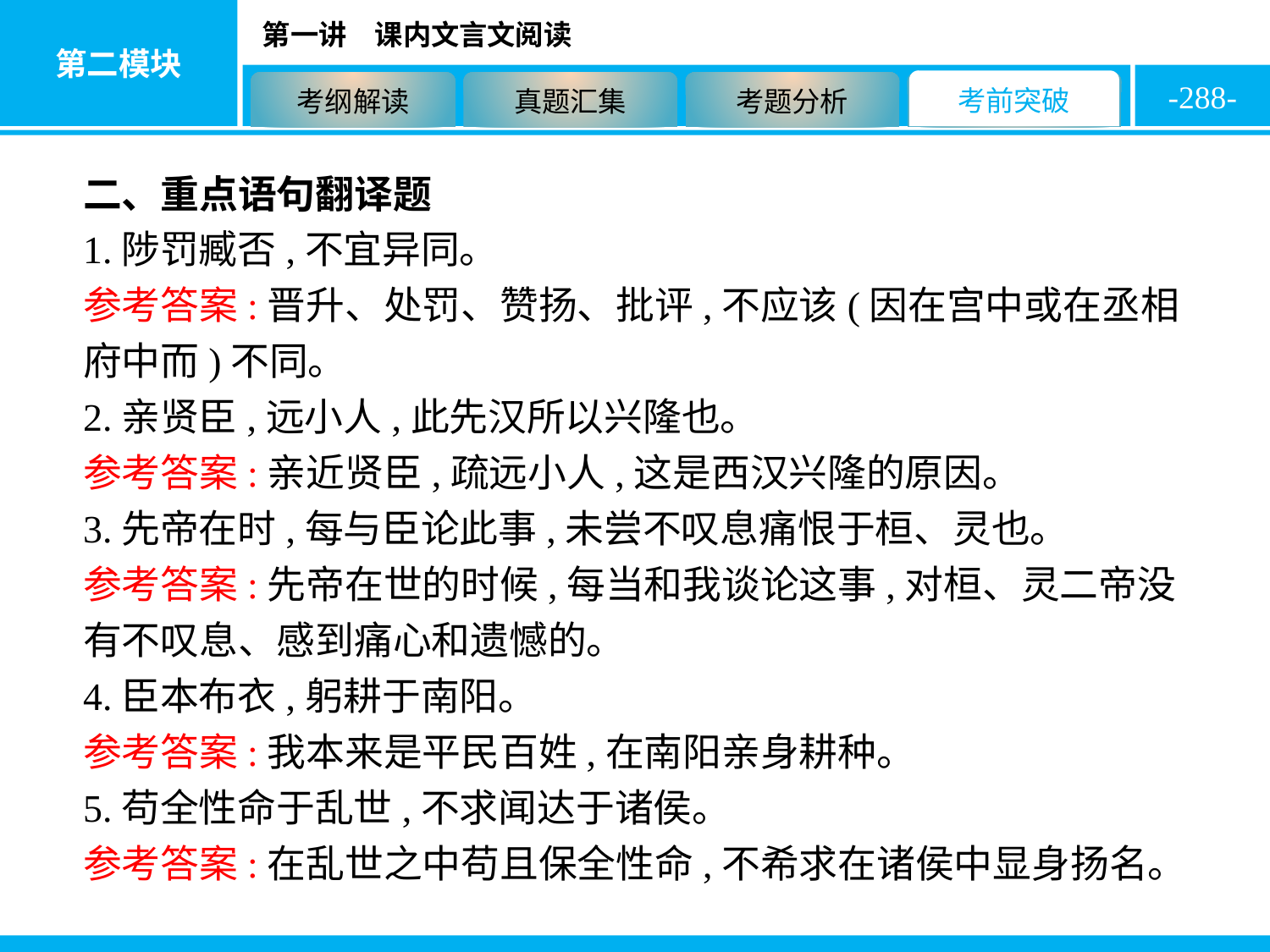

-288-
二、重点语句翻译题
1.陟罚臧否,不宜异同。
参考答案:晋升、处罚、赞扬、批评,不应该(因在宫中或在丞相府中而)不同。
2.亲贤臣,远小人,此先汉所以兴隆也。
参考答案:亲近贤臣,疏远小人,这是西汉兴隆的原因。
3.先帝在时,每与臣论此事,未尝不叹息痛恨于桓、灵也。
参考答案:先帝在世的时候,每当和我谈论这事,对桓、灵二帝没有不叹息、感到痛心和遗憾的。
4.臣本布衣,躬耕于南阳。
参考答案:我本来是平民百姓,在南阳亲身耕种。
5.苟全性命于乱世,不求闻达于诸侯。
参考答案:在乱世之中苟且保全性命,不希求在诸侯中显身扬名。